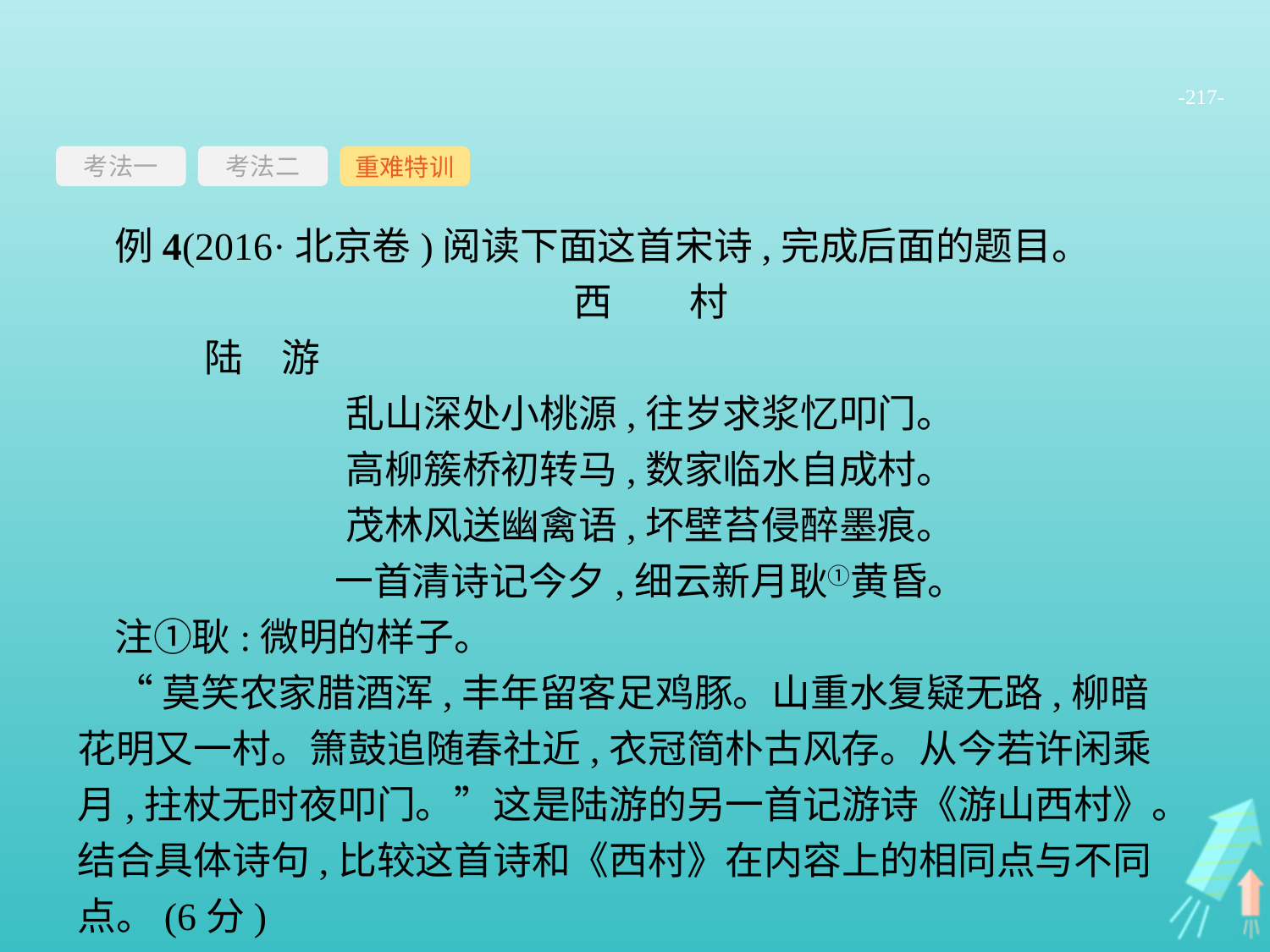

-217-
考法一
重难特训
考法二
例4(2016·北京卷)阅读下面这首宋诗,完成后面的题目。
西　　村
	陆　游
乱山深处小桃源,往岁求浆忆叩门。
高柳簇桥初转马,数家临水自成村。
茂林风送幽禽语,坏壁苔侵醉墨痕。
一首清诗记今夕,细云新月耿①黄昏。
注①耿:微明的样子。
“莫笑农家腊酒浑,丰年留客足鸡豚。山重水复疑无路,柳暗花明又一村。箫鼓追随春社近,衣冠简朴古风存。从今若许闲乘月,拄杖无时夜叩门。”这是陆游的另一首记游诗《游山西村》。结合具体诗句,比较这首诗和《西村》在内容上的相同点与不同点。(6分)